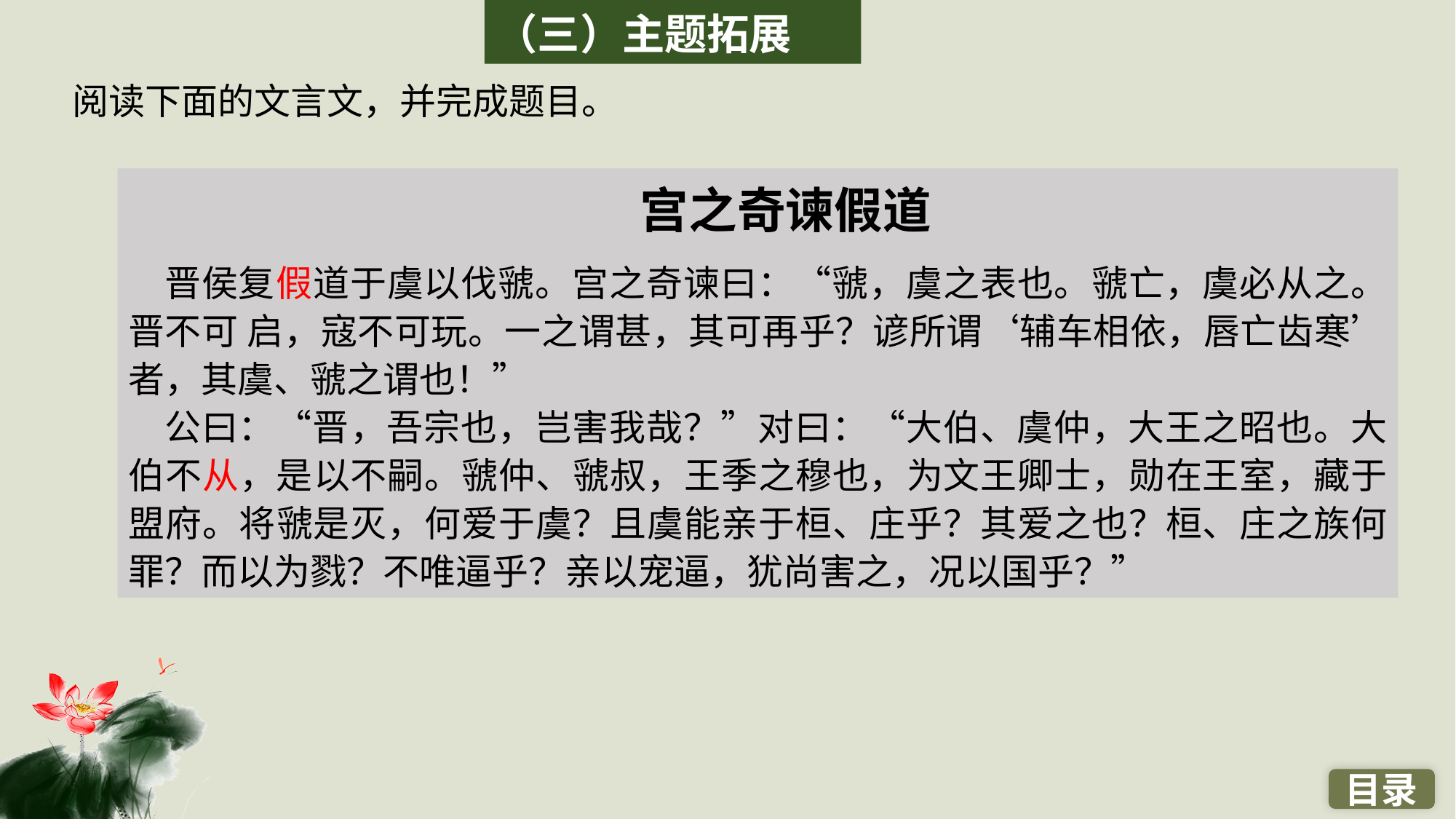

（三）主题拓展
阅读下面的文言文，并完成题目。
    宫之奇谏假道
   晋侯复假道于虞以伐虢。宫之奇谏曰：“虢，虞之表也。虢亡，虞必从之。晋不可 启，寇不可玩。一之谓甚，其可再乎？谚所谓‘辅车相依，唇亡齿寒’者，其虞、虢之谓也！”
   公曰：“晋，吾宗也，岂害我哉？”对曰：“大伯、虞仲，大王之昭也。大伯不从，是以不嗣。虢仲、虢叔，王季之穆也，为文王卿士，勋在王室，藏于盟府。将虢是灭，何爱于虞？且虞能亲于桓、庄乎？其爱之也？桓、庄之族何罪？而以为戮？不唯逼乎？亲以宠逼，犹尚害之，况以国乎？”